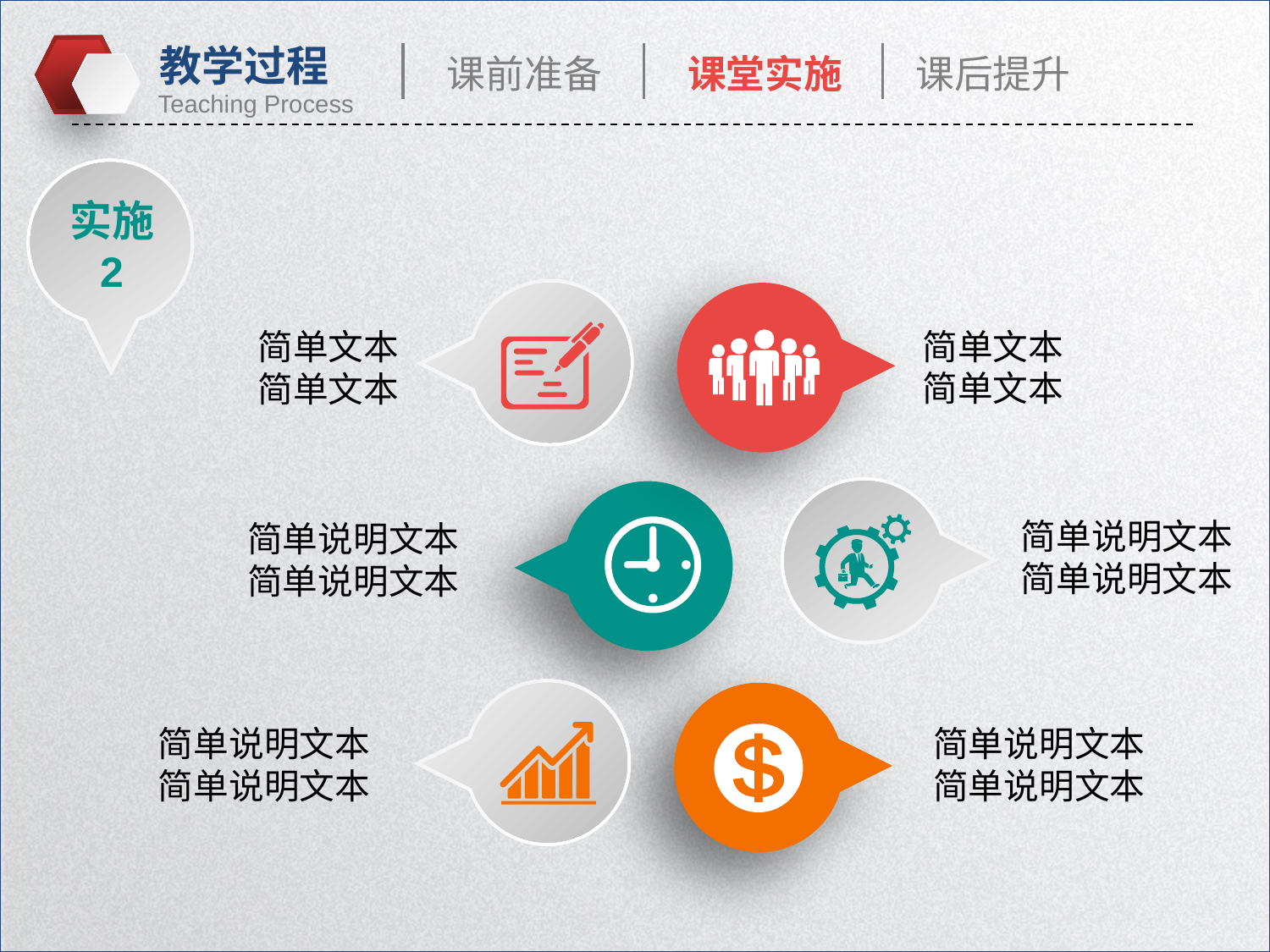

课前准备
课堂实施
课后提升

实施
2

简单文本
简单文本
简单文本
简单文本

简单说明文本
简单说明文本
简单说明文本
简单说明文本

简单说明文本
简单说明文本
简单说明文本
简单说明文本